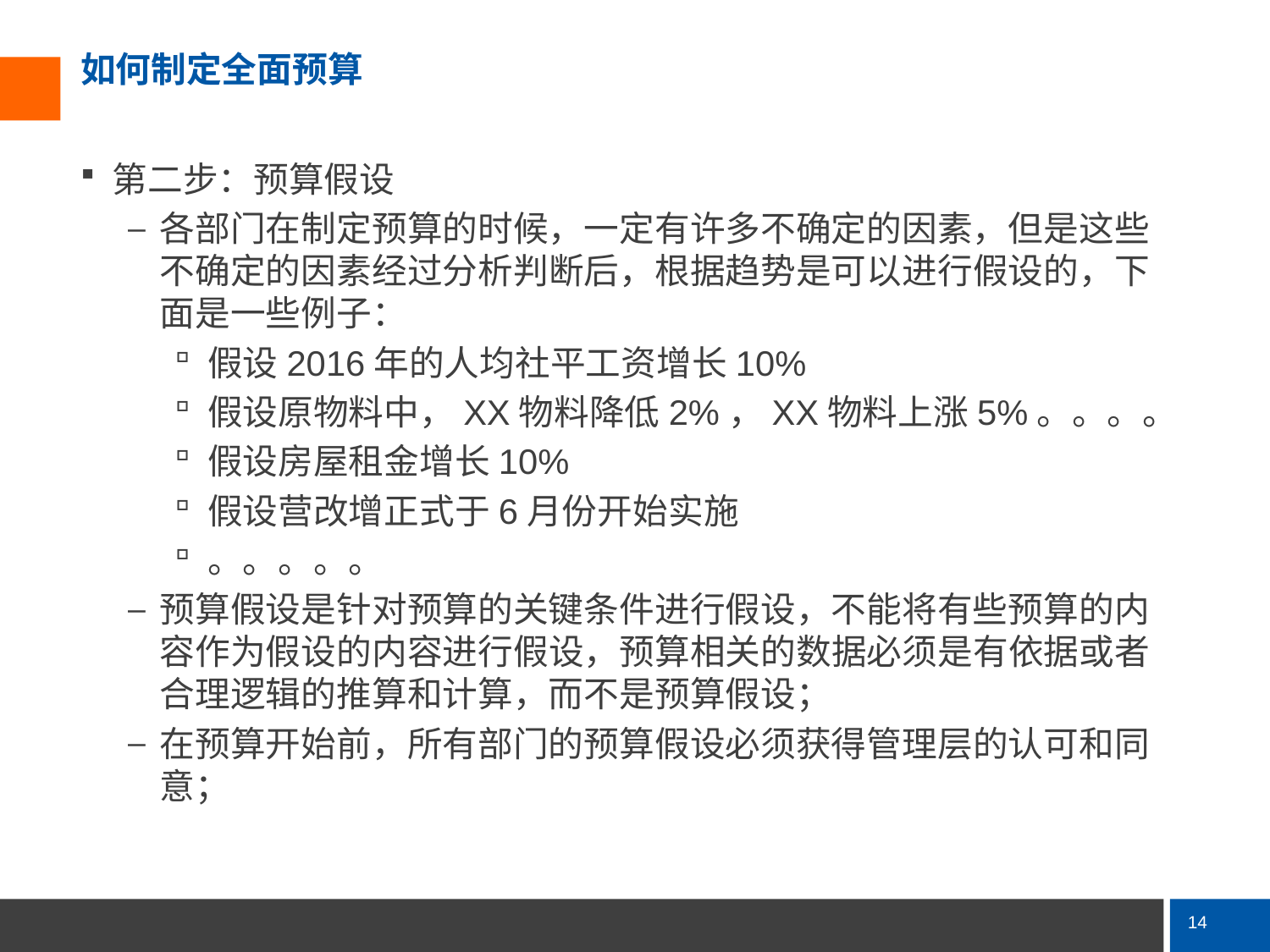

# 如何制定全面预算
第二步：预算假设
各部门在制定预算的时候，一定有许多不确定的因素，但是这些不确定的因素经过分析判断后，根据趋势是可以进行假设的，下面是一些例子：
假设2016年的人均社平工资增长10%
假设原物料中，XX物料降低2%，XX物料上涨5%。。。。
假设房屋租金增长10%
假设营改增正式于6月份开始实施
。。。。。
预算假设是针对预算的关键条件进行假设，不能将有些预算的内容作为假设的内容进行假设，预算相关的数据必须是有依据或者合理逻辑的推算和计算，而不是预算假设；
在预算开始前，所有部门的预算假设必须获得管理层的认可和同意；